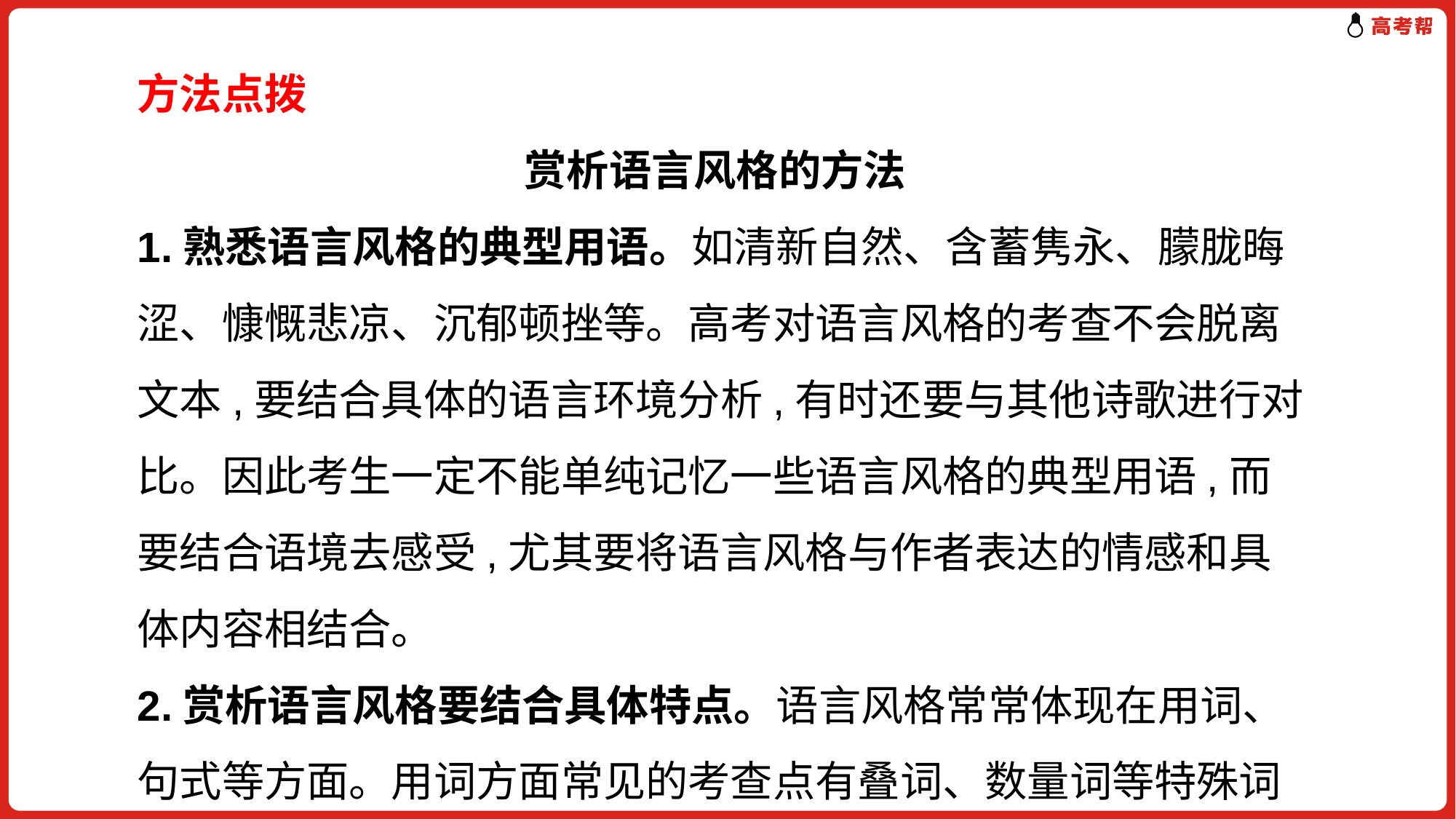

方法点拨
   赏析语言风格的方法
1.熟悉语言风格的典型用语。如清新自然、含蓄隽永、朦胧晦涩、慷慨悲凉、沉郁顿挫等。高考对语言风格的考查不会脱离文本,要结合具体的语言环境分析,有时还要与其他诗歌进行对比。因此考生一定不能单纯记忆一些语言风格的典型用语,而要结合语境去感受,尤其要将语言风格与作者表达的情感和具体内容相结合。
2.赏析语言风格要结合具体特点。语言风格常常体现在用词、句式等方面。用词方面常见的考查点有叠词、数量词等特殊词